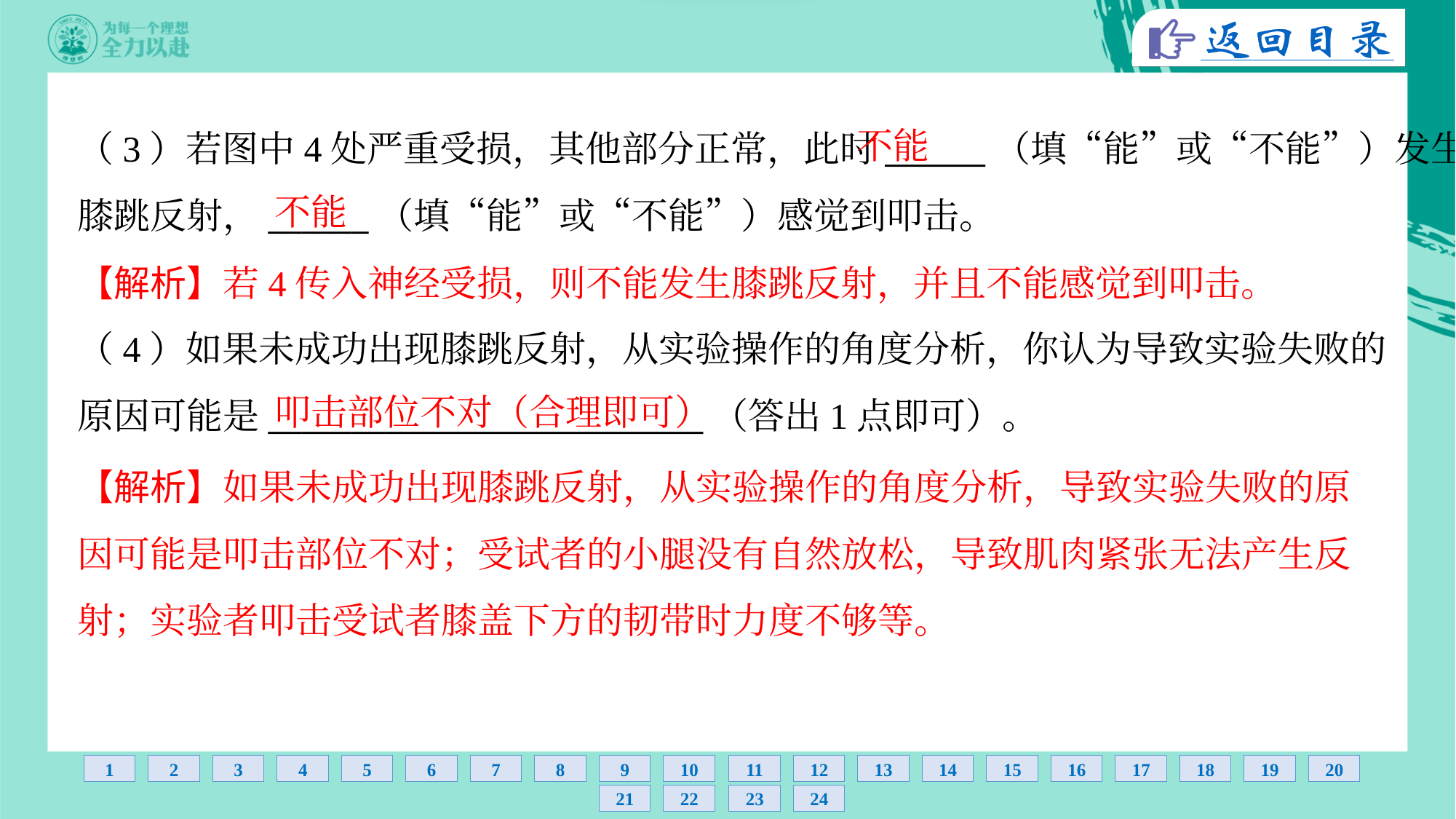

不能
（3）若图中4处严重受损，其他部分正常，此时______（填“能”或“不能”）发生
膝跳反射，______（填“能”或“不能”）感觉到叩击。
不能
【解析】若4传入神经受损，则不能发生膝跳反射，并且不能感觉到叩击。
（4）如果未成功出现膝跳反射，从实验操作的角度分析，你认为导致实验失败的
原因可能是__________________________（答出1点即可）。
叩击部位不对（合理即可）
【解析】如果未成功出现膝跳反射，从实验操作的角度分析，导致实验失败的原
因可能是叩击部位不对；受试者的小腿没有自然放松，导致肌肉紧张无法产生反
射；实验者叩击受试者膝盖下方的韧带时力度不够等。